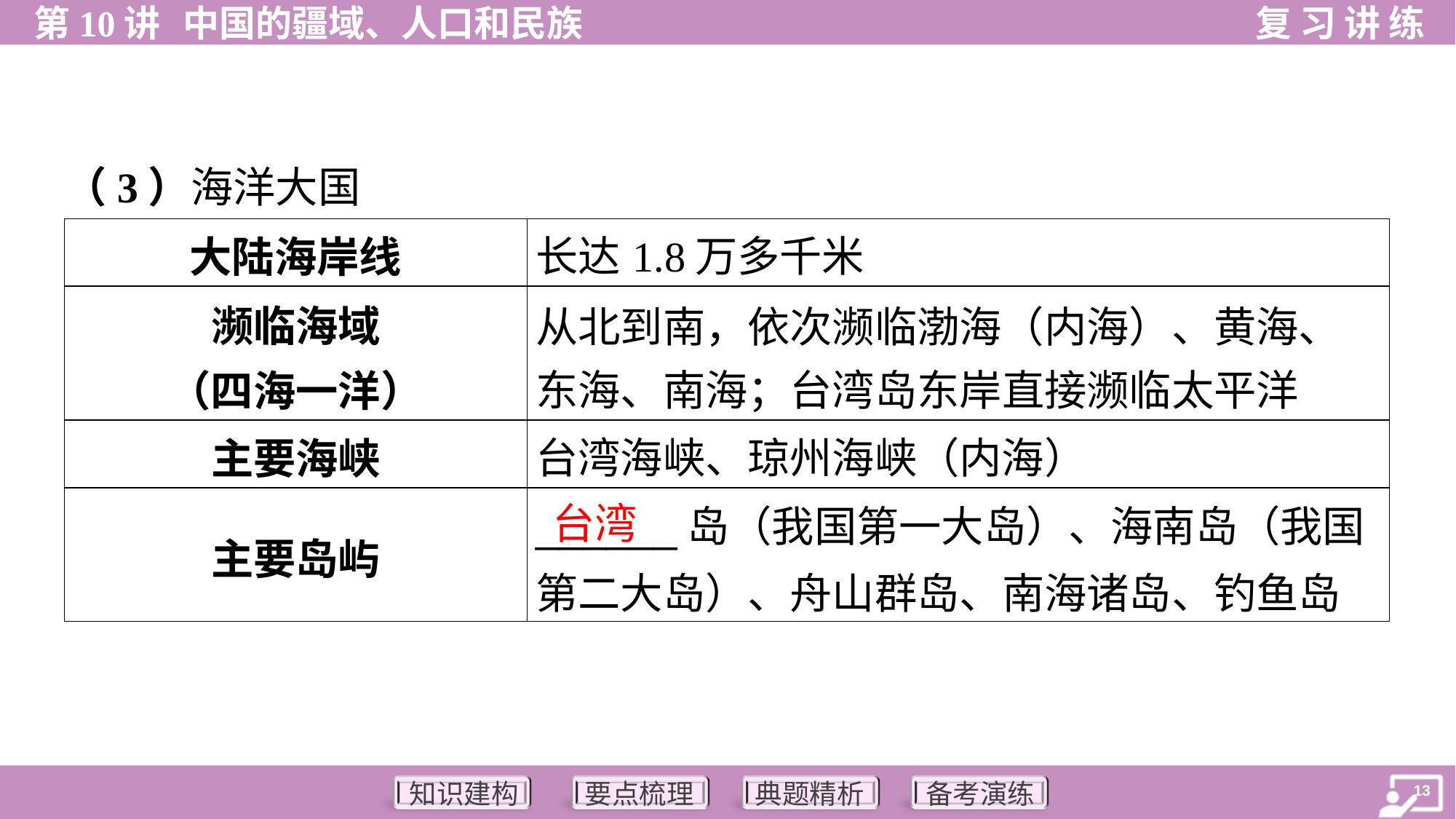

（3）海洋大国
| 大陆海岸线 | 长达1.8万多千米 |
| --- | --- |
| 濒临海域 （四海一洋） | 从北到南，依次濒临渤海（内海）、黄海、 东海、南海；台湾岛东岸直接濒临太平洋 |
| 主要海峡 | 台湾海峡、琼州海峡（内海） |
| 主要岛屿 | \_\_\_\_\_\_岛（我国第一大岛）、海南岛（我国第二大岛）、舟山群岛、南海诸岛、钓鱼岛 |
台湾